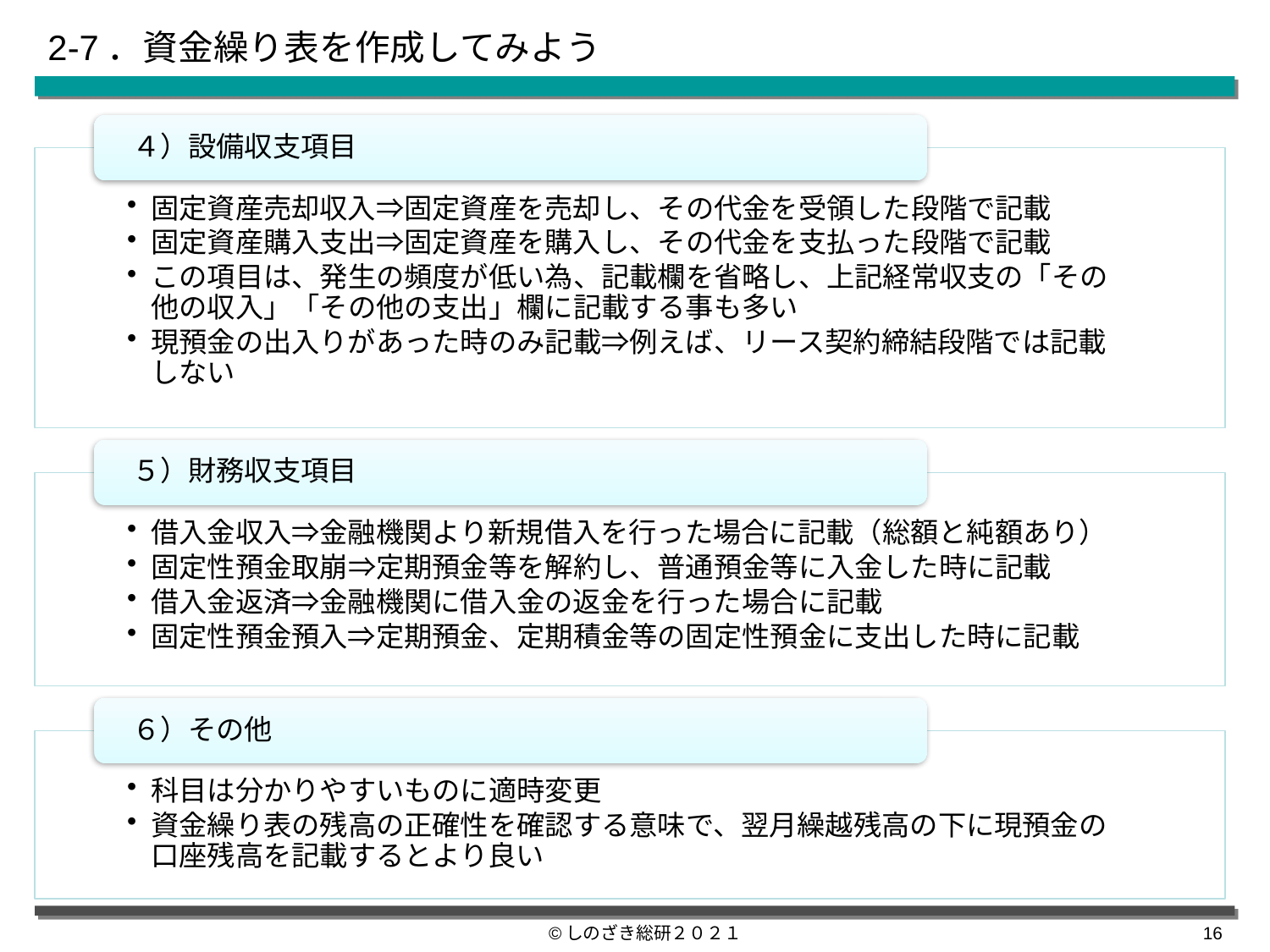

# 2-7．資金繰り表を作成してみよう
固定資産売却収入⇒固定資産を売却し、その代金を受領した段階で記載
固定資産購入支出⇒固定資産を購入し、その代金を支払った段階で記載
この項目は、発生の頻度が低い為、記載欄を省略し、上記経常収支の「その他の収入」「その他の支出」欄に記載する事も多い
現預金の出入りがあった時のみ記載⇒例えば、リース契約締結段階では記載しない
４）設備収支項目
借入金収入⇒金融機関より新規借入を行った場合に記載（総額と純額あり）
固定性預金取崩⇒定期預金等を解約し、普通預金等に入金した時に記載
借入金返済⇒金融機関に借入金の返金を行った場合に記載
固定性預金預入⇒定期預金、定期積金等の固定性預金に支出した時に記載
５）財務収支項目
科目は分かりやすいものに適時変更
資金繰り表の残高の正確性を確認する意味で、翌月繰越残高の下に現預金の口座残高を記載するとより良い
６）その他
©しのざき総研２０２１
16